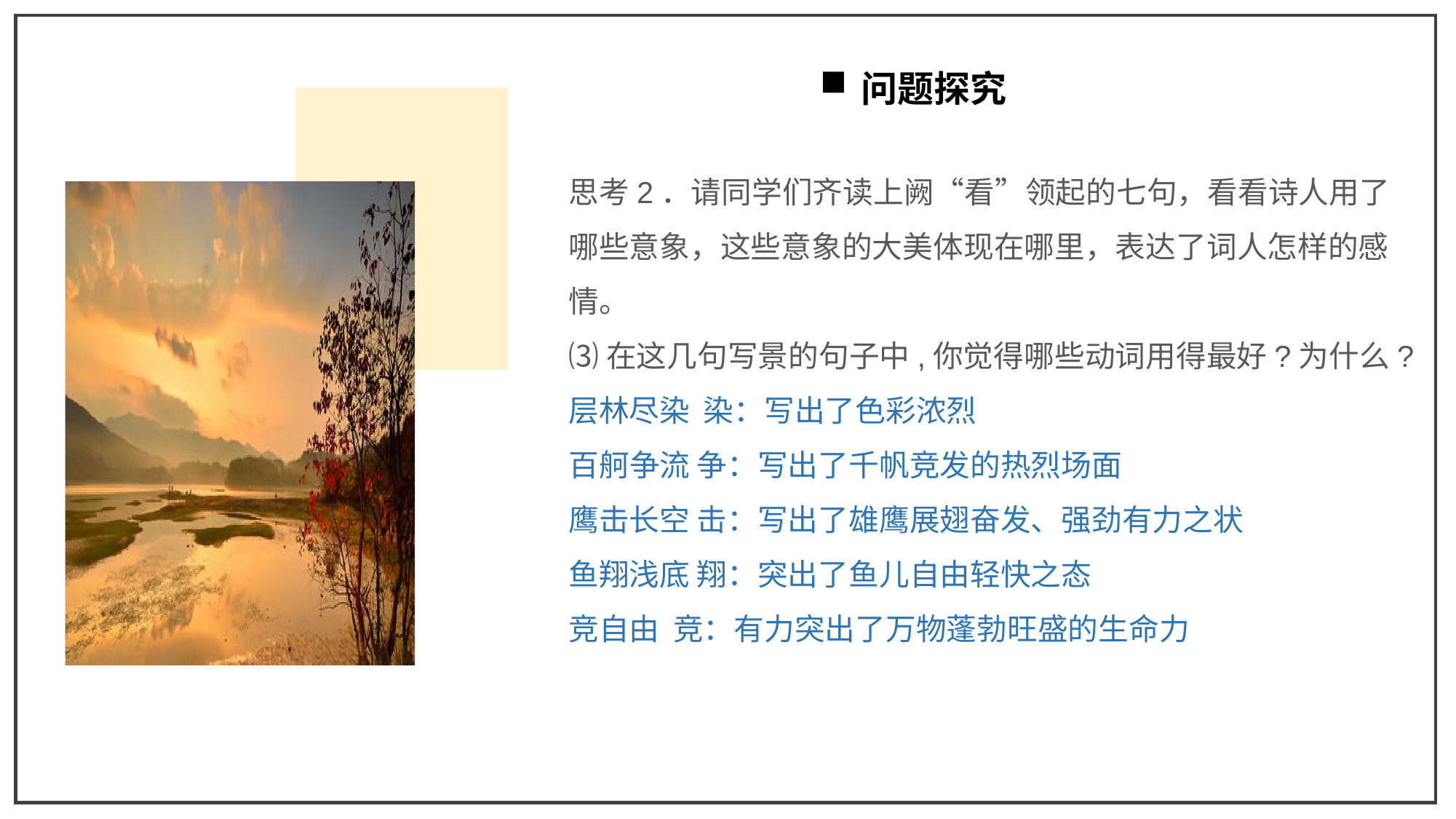

问题探究

思考2．请同学们齐读上阙“看”领起的七句，看看诗人用了哪些意象，这些意象的大美体现在哪里，表达了词人怎样的感情。
⑶在这几句写景的句子中,你觉得哪些动词用得最好?为什么?
层林尽染  染：写出了色彩浓烈
百舸争流 争：写出了千帆竞发的热烈场面
鹰击长空 击：写出了雄鹰展翅奋发、强劲有力之状
鱼翔浅底 翔：突出了鱼儿自由轻快之态
竞自由  竞：有力突出了万物蓬勃旺盛的生命力